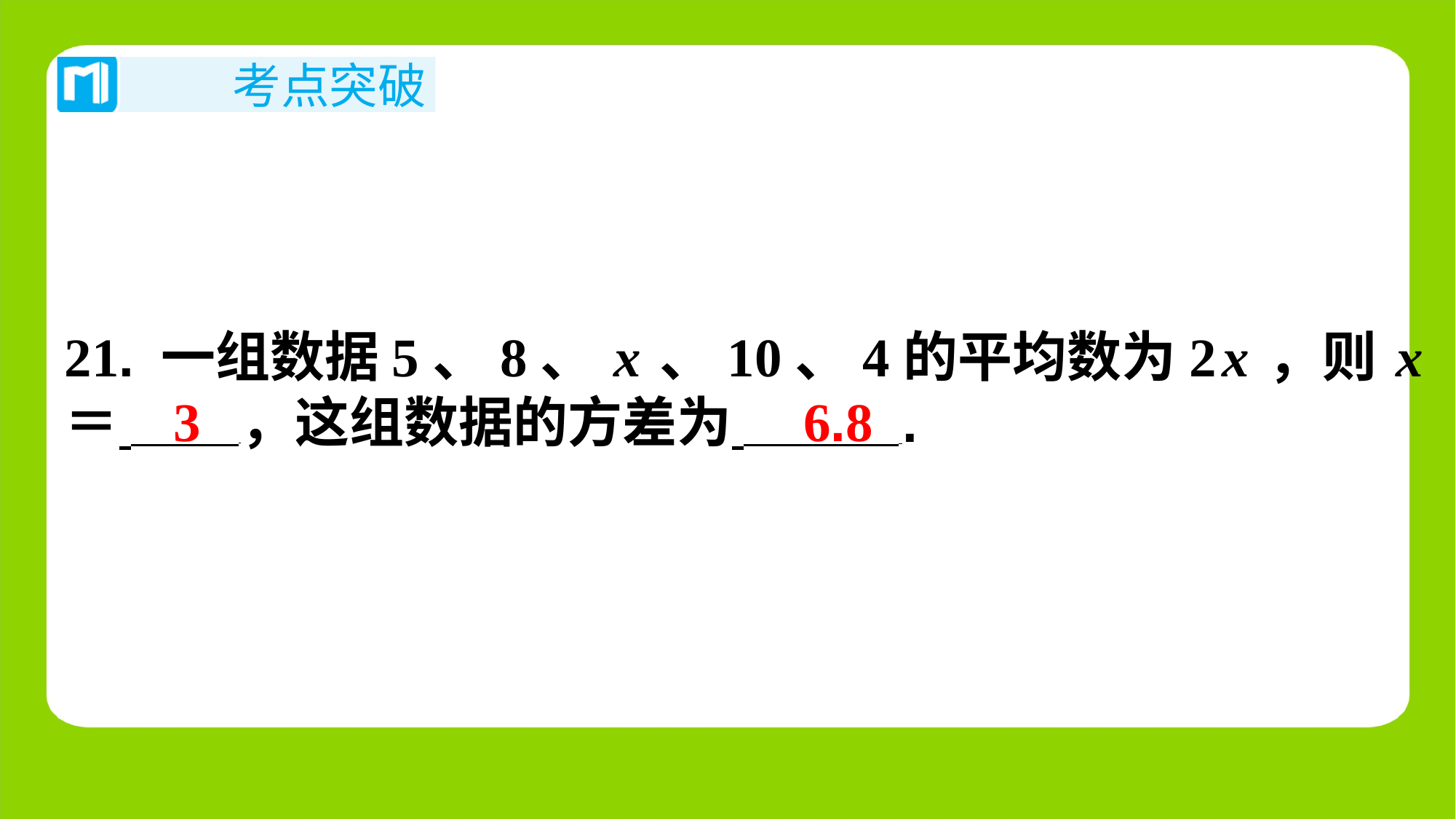

21. 一组数据5、8、x、10、4的平均数为2x，则x
＝                  ，这组数据的方差为                         ⁠.
3
6.8